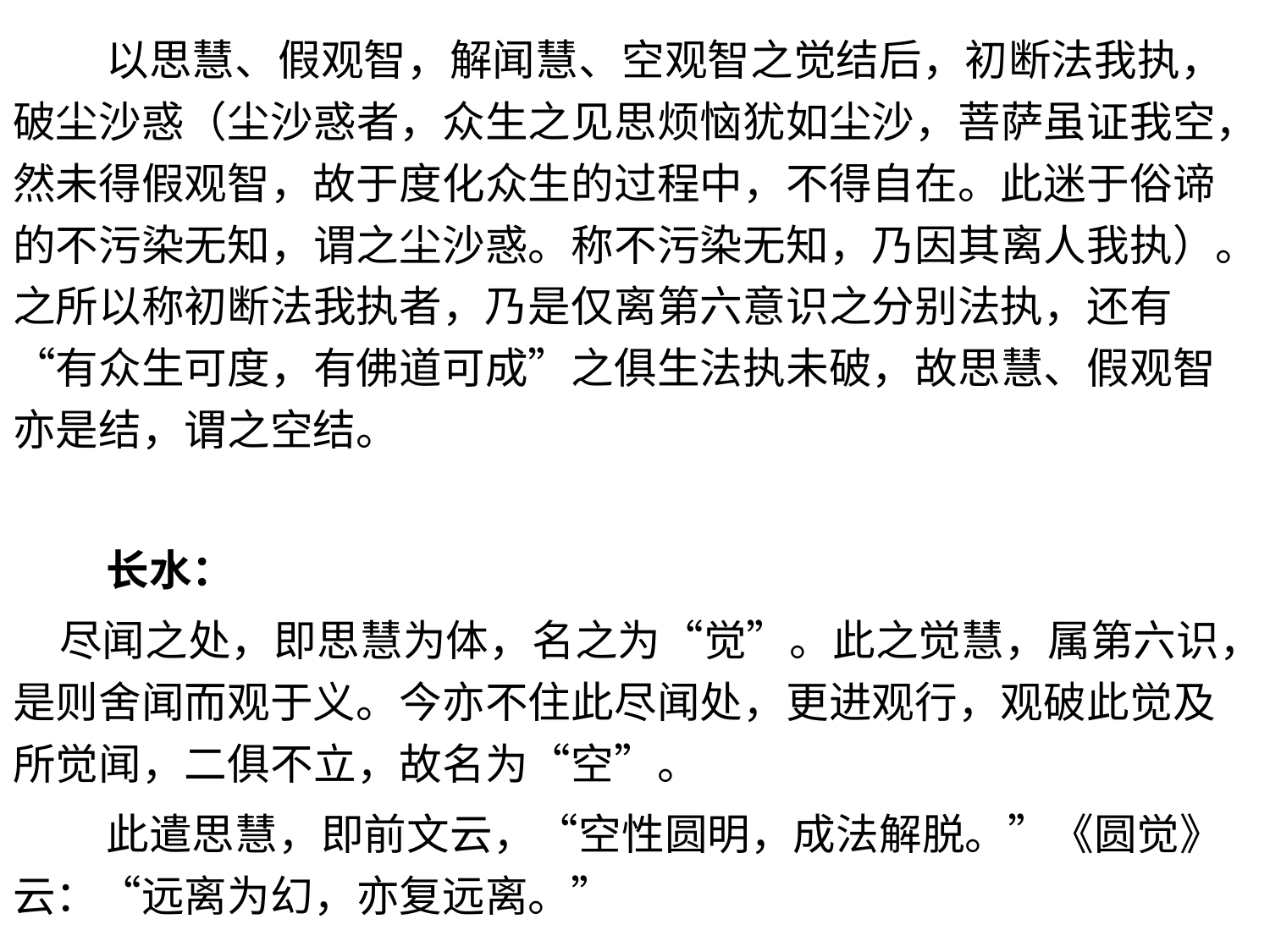

以思慧、假观智，解闻慧、空观智之觉结后，初断法我执，破尘沙惑（尘沙惑者，众生之见思烦恼犹如尘沙，菩萨虽证我空，然未得假观智，故于度化众生的过程中，不得自在。此迷于俗谛的不污染无知，谓之尘沙惑。称不污染无知，乃因其离人我执）。之所以称初断法我执者，乃是仅离第六意识之分别法执，还有“有众生可度，有佛道可成”之俱生法执未破，故思慧、假观智亦是结，谓之空结。

         长水：
    尽闻之处，即思慧为体，名之为“觉”。此之觉慧，属第六识，是则舍闻而观于义。今亦不住此尽闻处，更进观行，观破此觉及所觉闻，二俱不立，故名为“空”。
         此遣思慧，即前文云，“空性圆明，成法解脱。”《圆觉》云：“远离为幻，亦复远离。”